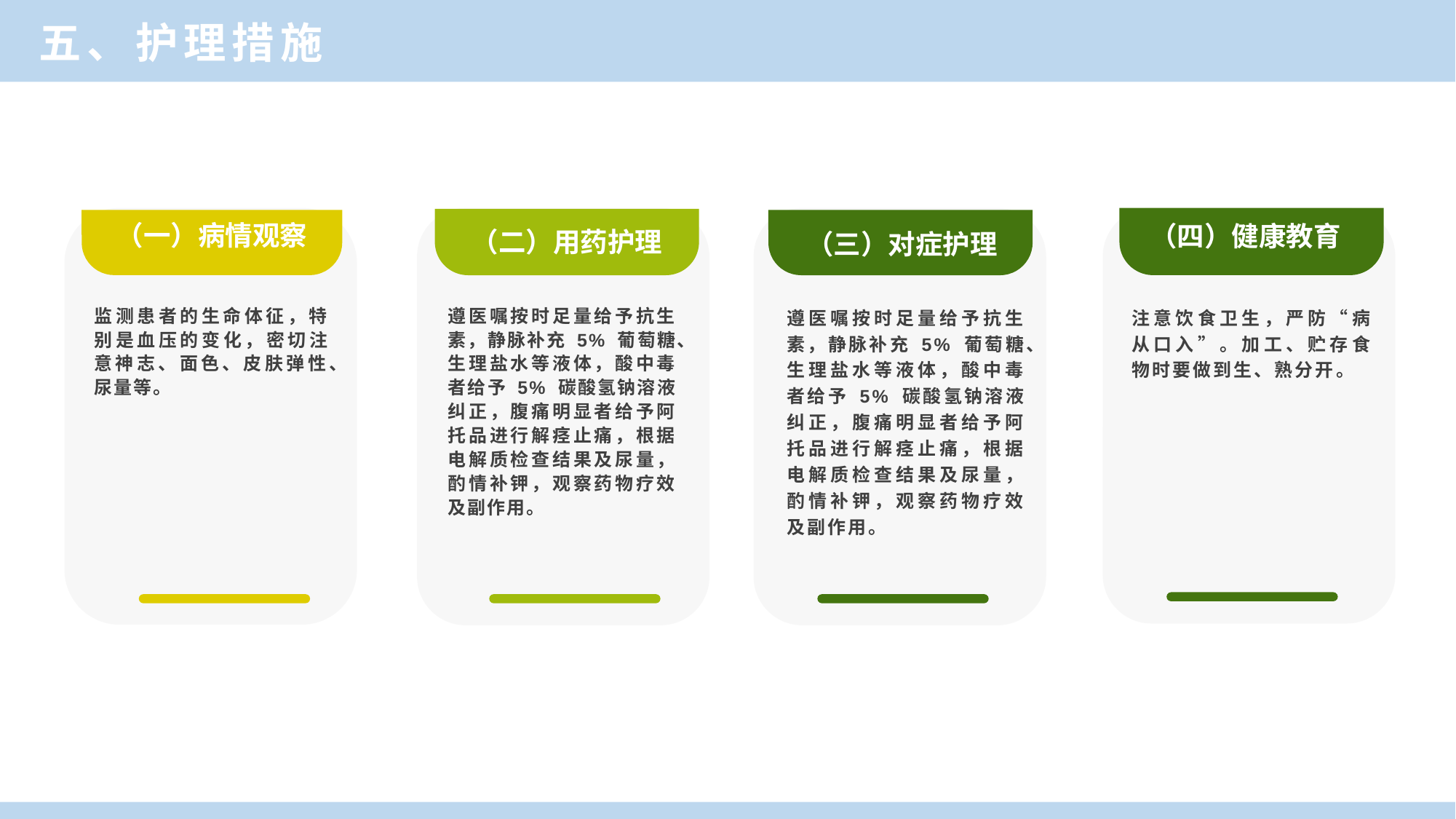

五、护理措施

（一）病情观察
（四）健康教育
（二）用药护理
（三）对症护理
监测患者的生命体征，特别是血压的变化，密切注意神志、面色、皮肤弹性、尿量等。
遵医嘱按时足量给予抗生素，静脉补充 5% 葡萄糖、生理盐水等液体，酸中毒者给予 5% 碳酸氢钠溶液纠正，腹痛明显者给予阿托品进行解痉止痛，根据电解质检查结果及尿量，酌情补钾，观察药物疗效及副作用。
遵医嘱按时足量给予抗生素，静脉补充 5% 葡萄糖、生理盐水等液体，酸中毒者给予 5% 碳酸氢钠溶液纠正，腹痛明显者给予阿托品进行解痉止痛，根据电解质检查结果及尿量，酌情补钾，观察药物疗效及副作用。
注意饮食卫生，严防“病从口入”。加工、贮存食物时要做到生、熟分开。